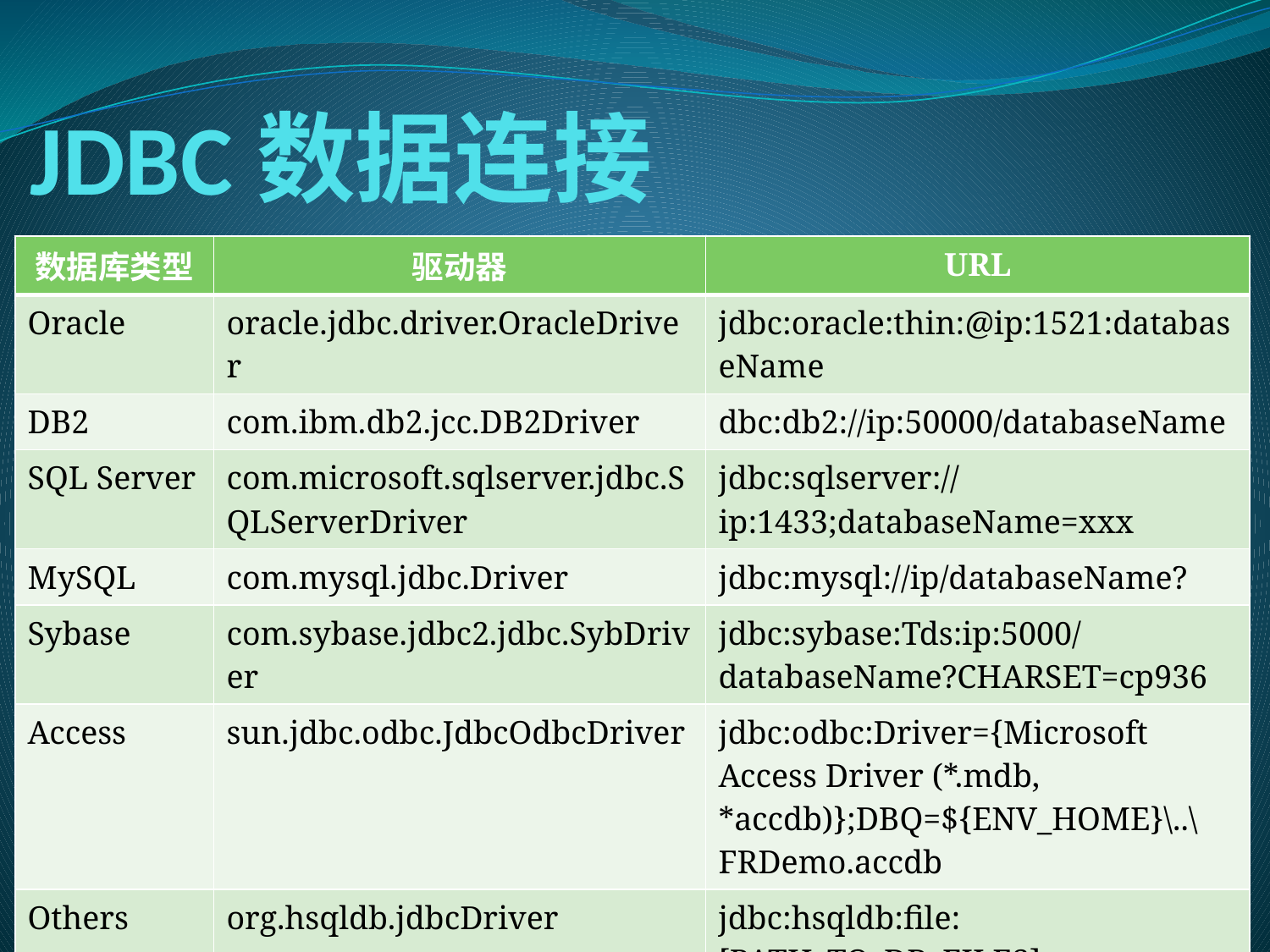

# JDBC数据连接
| 数据库类型 | 驱动器 | URL |
| --- | --- | --- |
| Oracle | oracle.jdbc.driver.OracleDriver | jdbc:oracle:thin:@ip:1521:databaseName |
| DB2 | com.ibm.db2.jcc.DB2Driver | dbc:db2://ip:50000/databaseName |
| SQL Server | com.microsoft.sqlserver.jdbc.SQLServerDriver | jdbc:sqlserver://ip:1433;databaseName=xxx |
| MySQL | com.mysql.jdbc.Driver | jdbc:mysql://ip/databaseName? |
| Sybase | com.sybase.jdbc2.jdbc.SybDriver | jdbc:sybase:Tds:ip:5000/databaseName?CHARSET=cp936 |
| Access | sun.jdbc.odbc.JdbcOdbcDriver | jdbc:odbc:Driver={Microsoft Access Driver (\*.mdb, \*accdb)};DBQ=${ENV\_HOME}\..\FRDemo.accdb |
| Others | org.hsqldb.jdbcDriver | jdbc:hsqldb:file:[PATH\_TO\_DB\_FILES] |